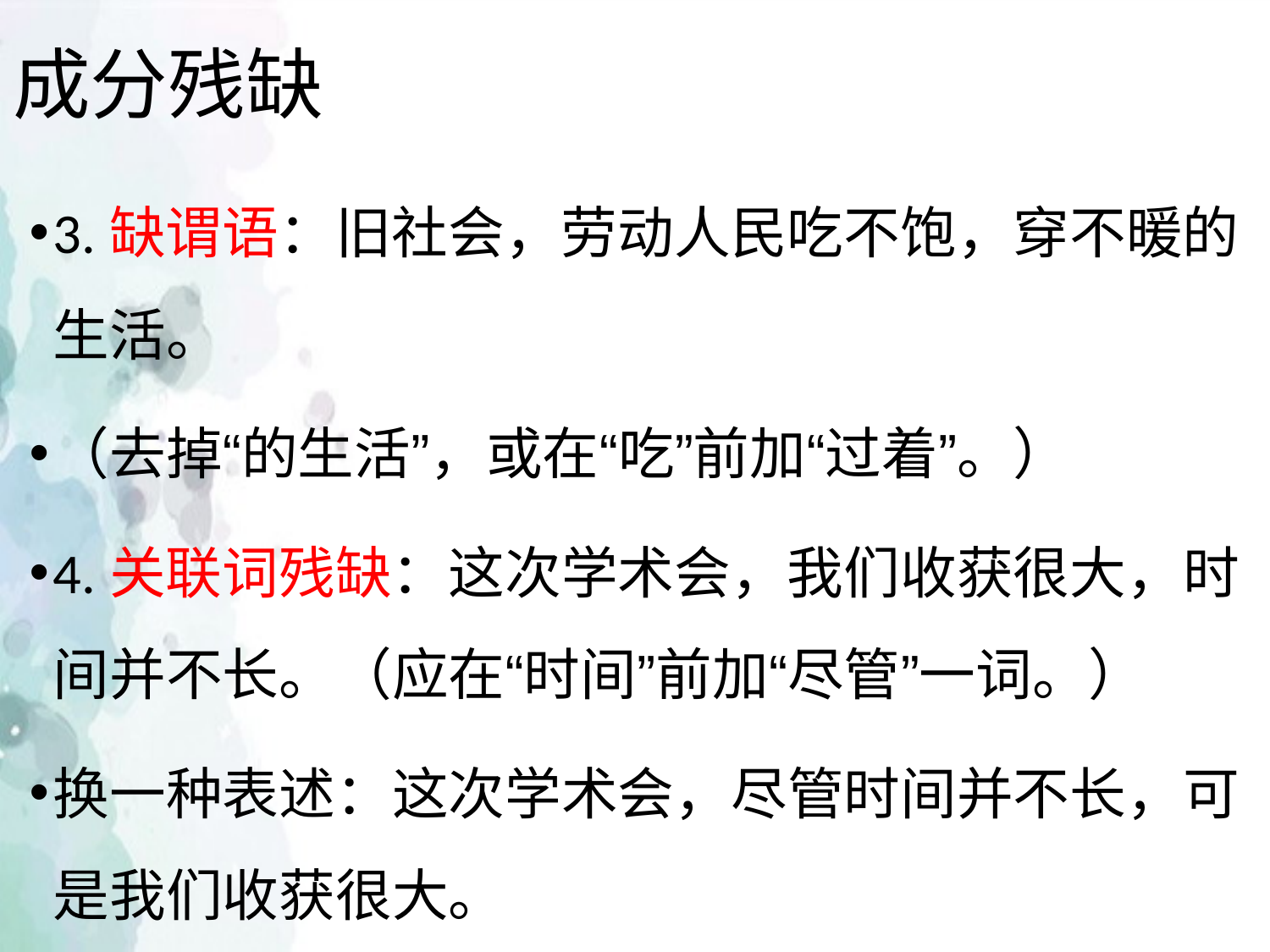

# 成分残缺
3.缺谓语：旧社会，劳动人民吃不饱，穿不暖的生活。
（去掉“的生活”，或在“吃”前加“过着”。）
4.关联词残缺：这次学术会，我们收获很大，时间并不长。（应在“时间”前加“尽管”一词。）
换一种表述：这次学术会，尽管时间并不长，可是我们收获很大。